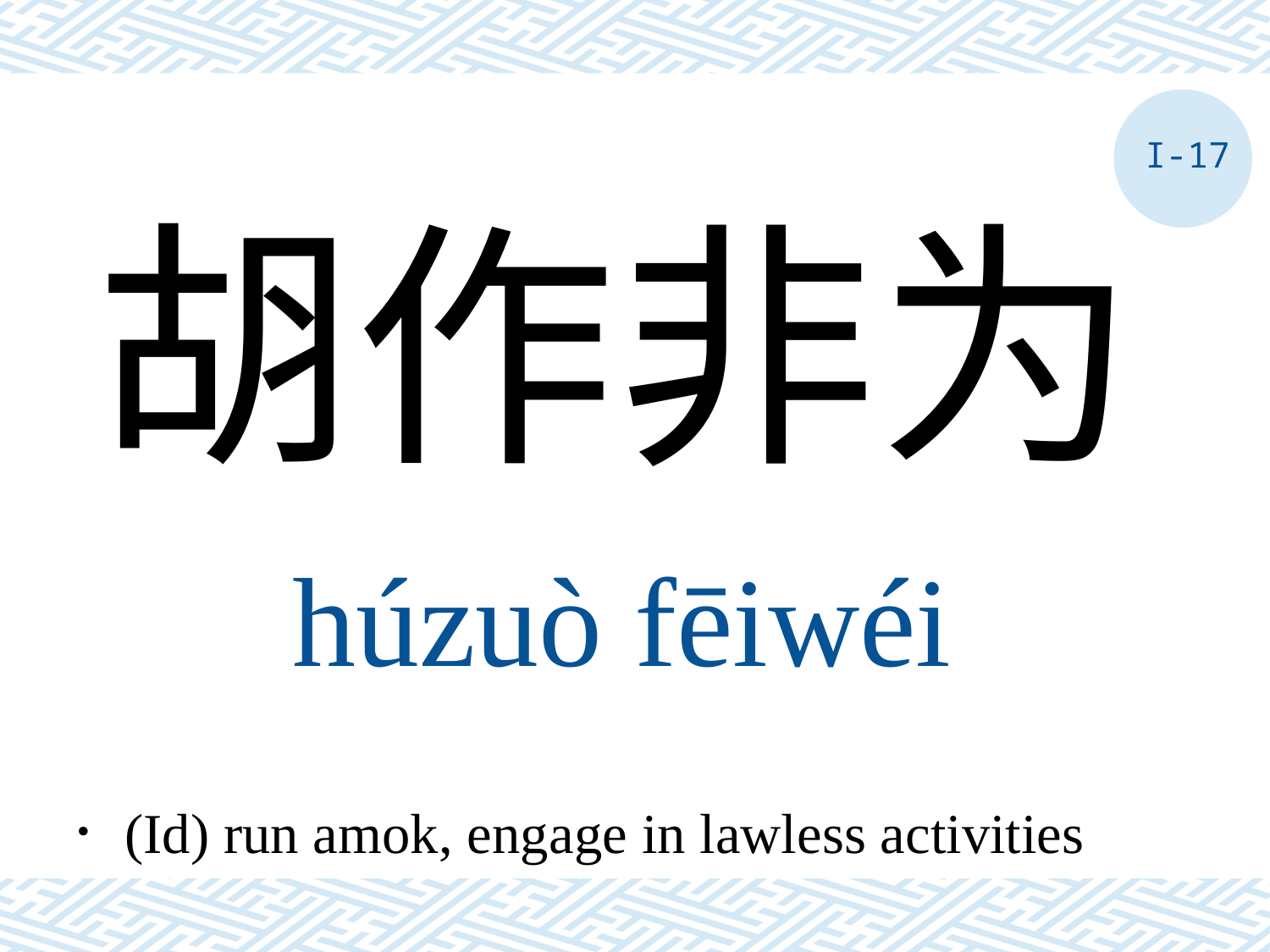

I-17

胡作非为
húzuò fēiwéi
．(Id) run amok, engage in lawless activities